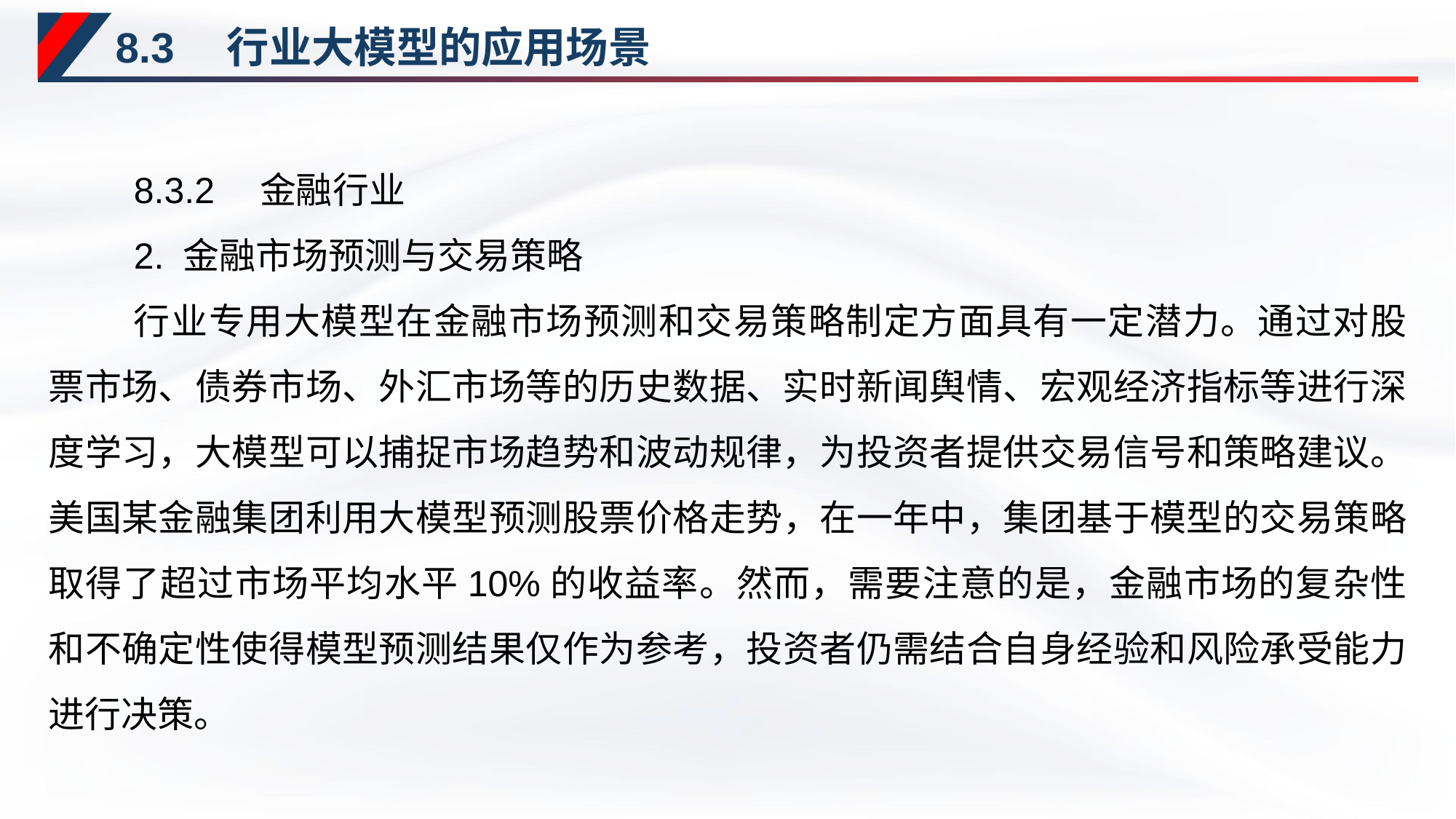

# 8.3　行业大模型的应用场景
8.3.2　金融行业
2. 金融市场预测与交易策略
行业专用大模型在金融市场预测和交易策略制定方面具有一定潜力。通过对股票市场、债券市场、外汇市场等的历史数据、实时新闻舆情、宏观经济指标等进行深度学习，大模型可以捕捉市场趋势和波动规律，为投资者提供交易信号和策略建议。美国某金融集团利用大模型预测股票价格走势，在一年中，集团基于模型的交易策略取得了超过市场平均水平10%的收益率。然而，需要注意的是，金融市场的复杂性和不确定性使得模型预测结果仅作为参考，投资者仍需结合自身经验和风险承受能力进行决策。